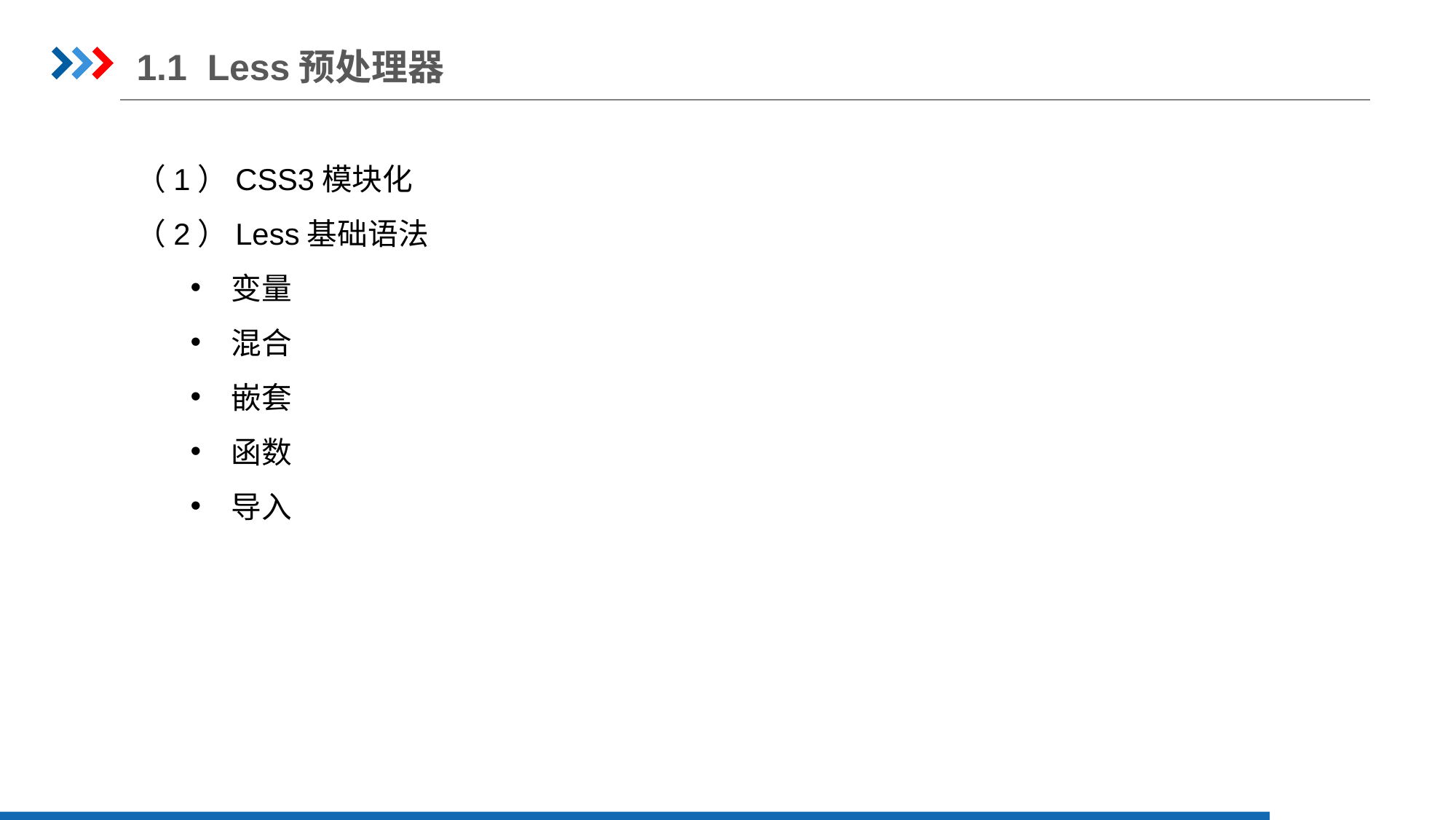

1.1  Less预处理器
（1）CSS3模块化
（2）Less基础语法
变量
混合
嵌套
函数
导入